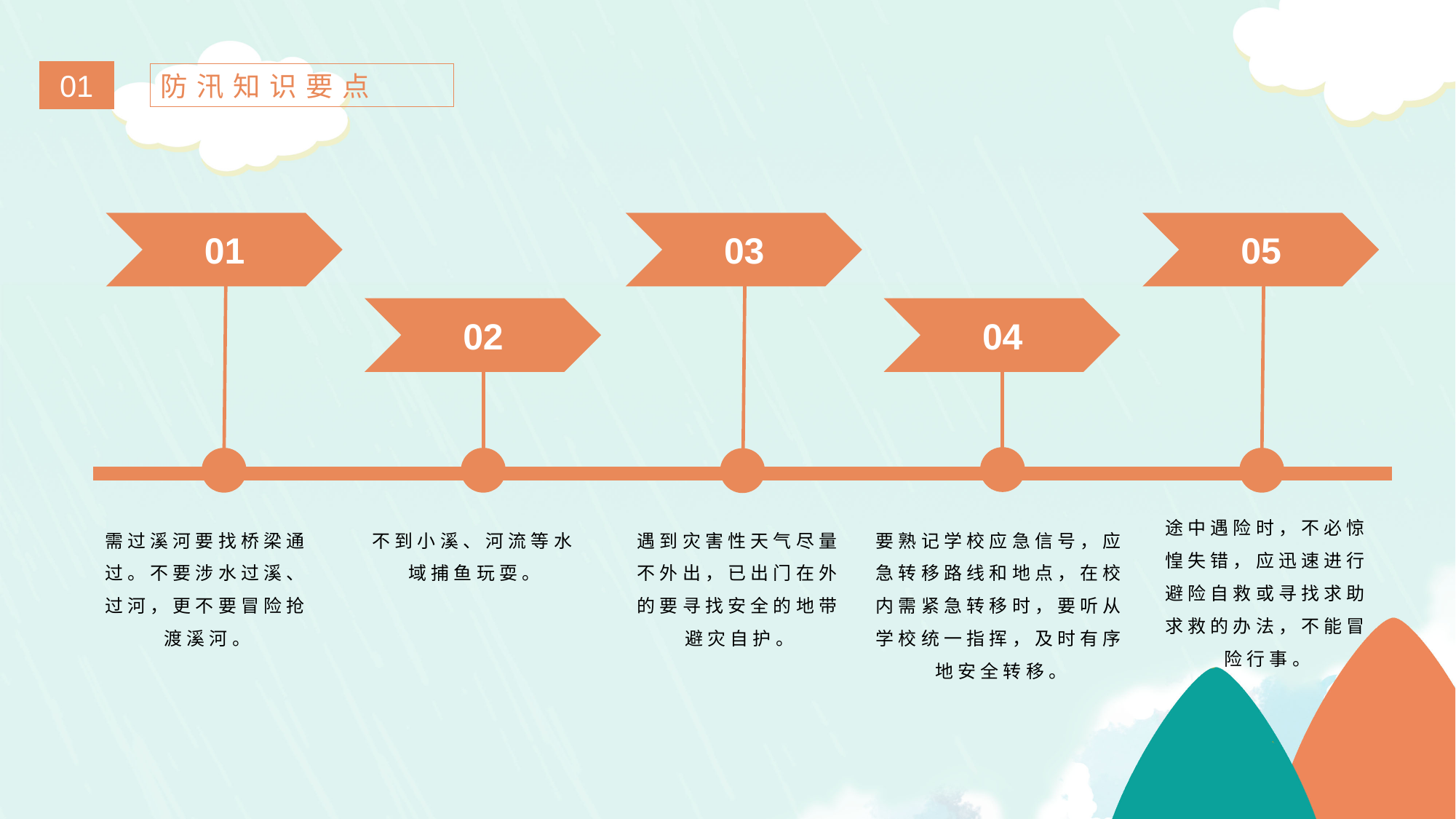

01
防汛知识要点
05
03
01
02
04

途中遇险时，不必惊惶失错，应迅速进行避险自救或寻找求助求救的办法，不能冒险行事。
需过溪河要找桥梁通过。不要涉水过溪、过河，更不要冒险抢渡溪河。
不到小溪、河流等水域捕鱼玩耍。
遇到灾害性天气尽量不外出，已出门在外的要寻找安全的地带避灾自护。
要熟记学校应急信号，应急转移路线和地点，在校内需紧急转移时，要听从学校统一指挥，及时有序地安全转移。